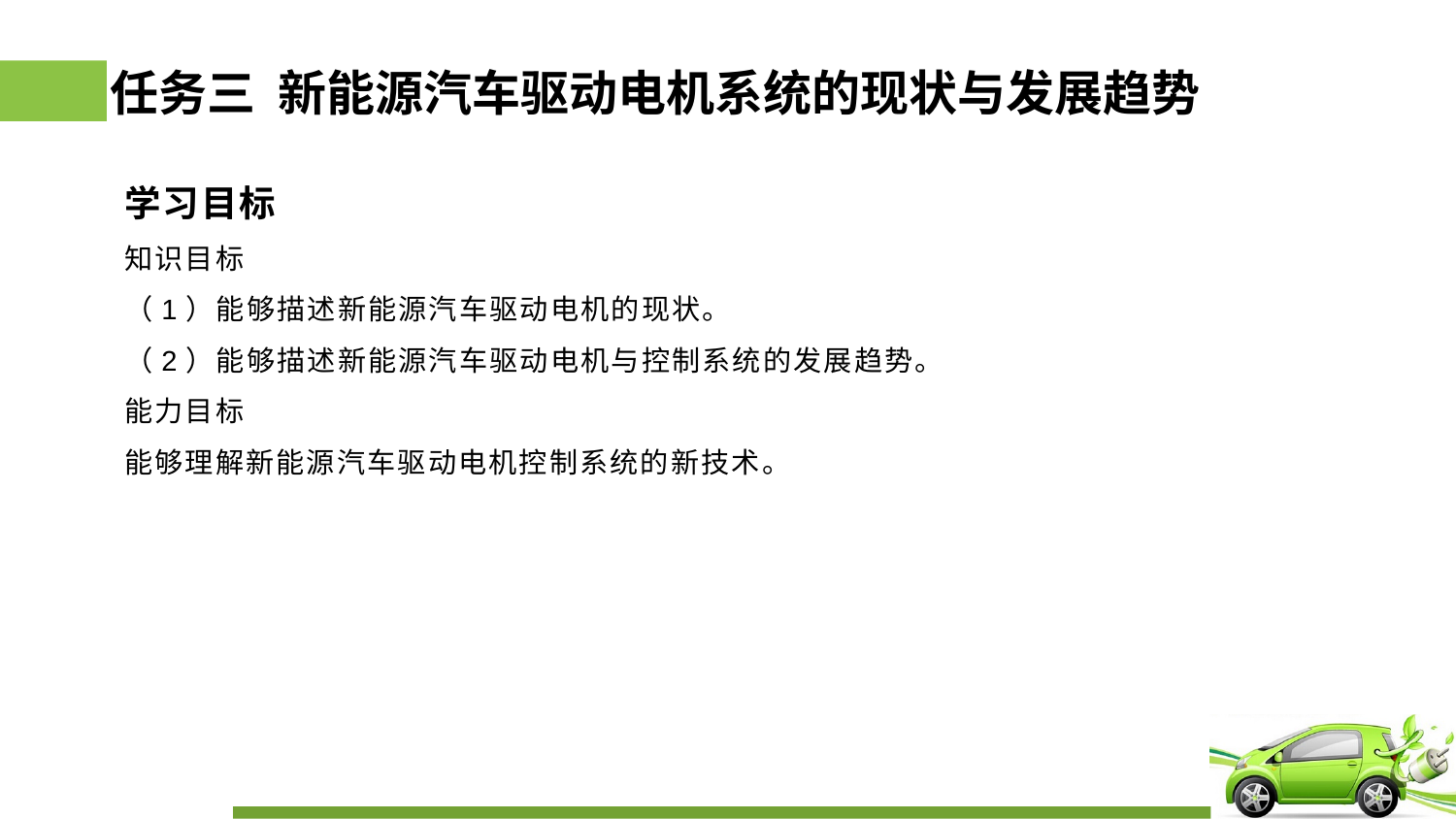

# 任务三  新能源汽车驱动电机系统的现状与发展趋势
学习目标
知识目标
（1）能够描述新能源汽车驱动电机的现状。
（2）能够描述新能源汽车驱动电机与控制系统的发展趋势。
能力目标
能够理解新能源汽车驱动电机控制系统的新技术。